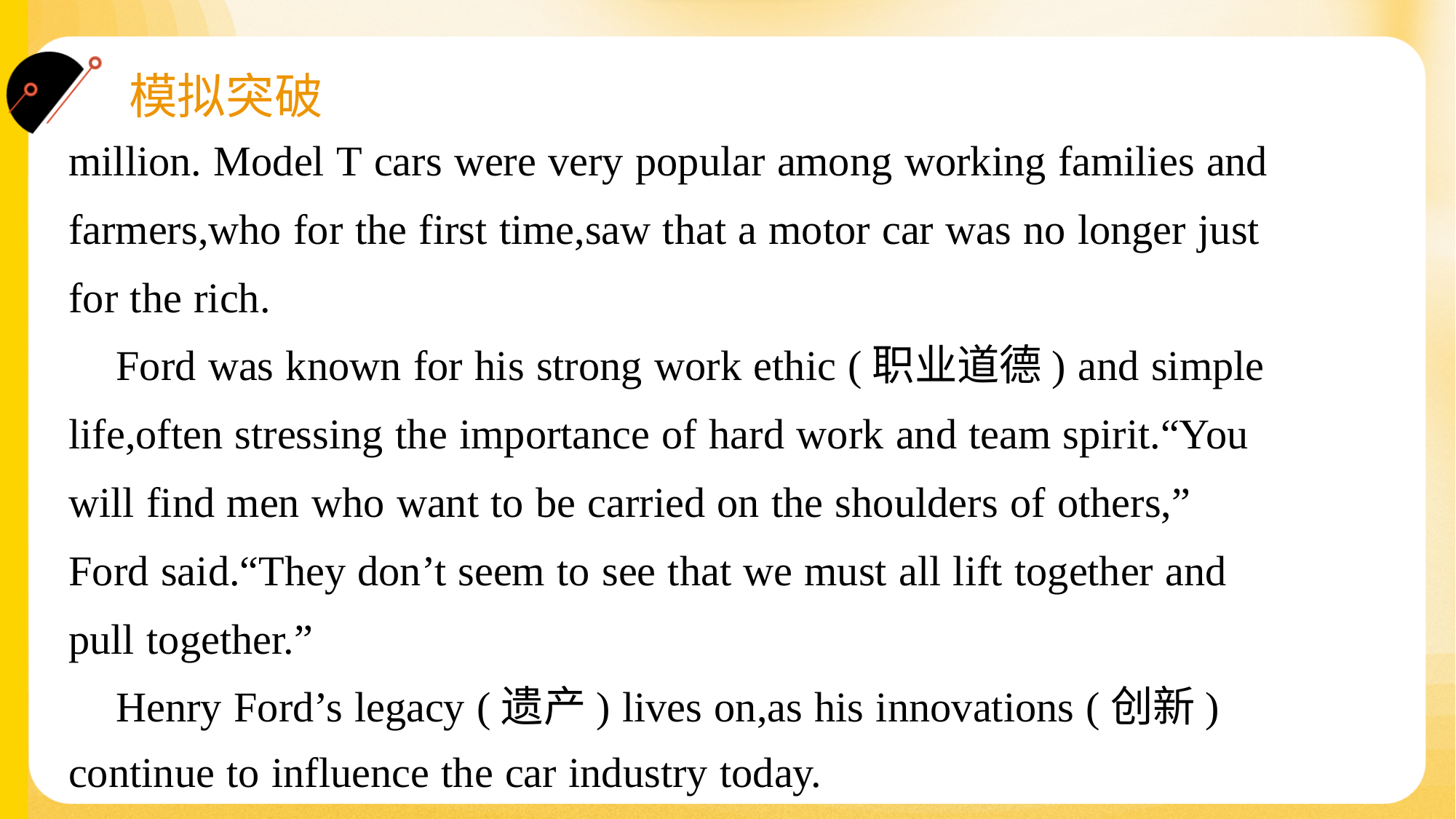

million. Model T cars were very popular among working families and
farmers,who for the first time,saw that a motor car was no longer just
for the rich.
    Ford was known for his strong work ethic (职业道德) and simple
life,often stressing the importance of hard work and team spirit.“You
will find men who want to be carried on the shoulders of others,”
Ford said.“They don’t seem to see that we must all lift together and
pull together.”
    Henry Ford’s legacy (遗产) lives on,as his innovations (创新)
continue to influence the car industry today.#1.5